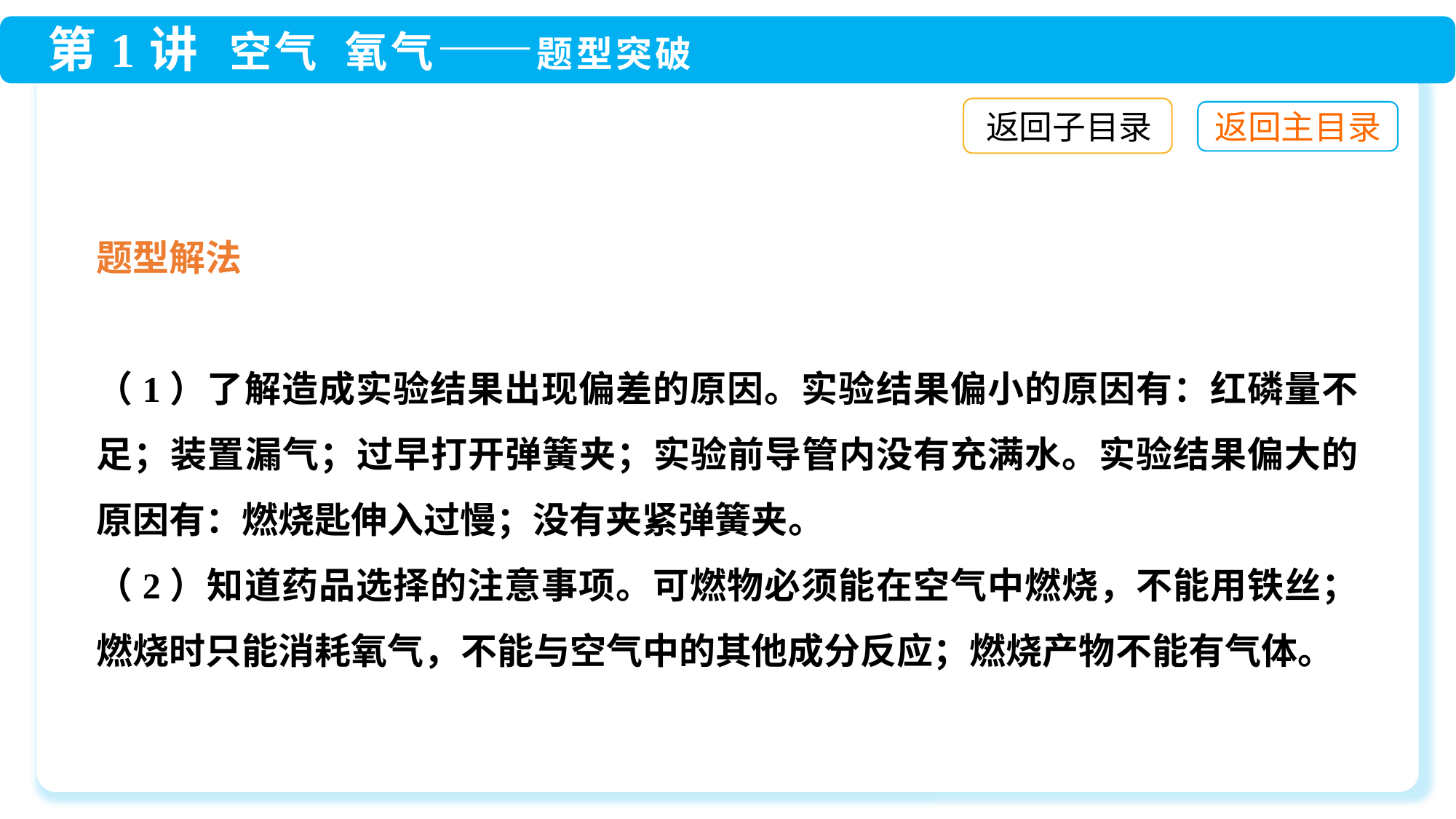

返回子目录
题型解法

（1）了解造成实验结果出现偏差的原因。实验结果偏小的原因有：红磷量不足；装置漏气；过早打开弹簧夹；实验前导管内没有充满水。实验结果偏大的原因有：燃烧匙伸入过慢；没有夹紧弹簧夹。
（2）知道药品选择的注意事项。可燃物必须能在空气中燃烧，不能用铁丝；燃烧时只能消耗氧气，不能与空气中的其他成分反应；燃烧产物不能有气体。